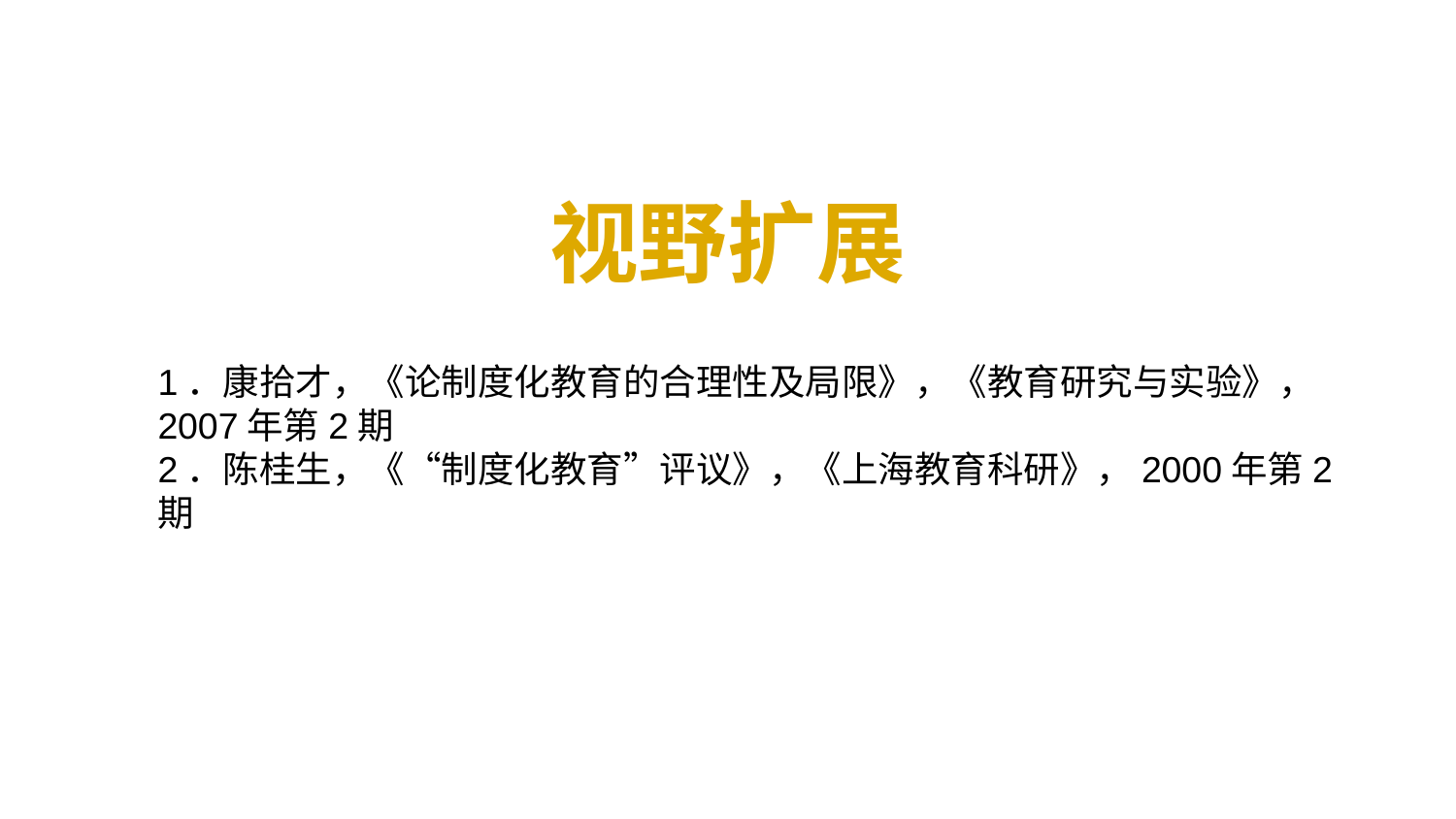

视野扩展
1．康拾才，《论制度化教育的合理性及局限》，《教育研究与实验》，2007年第2期
2．陈桂生，《“制度化教育”评议》，《上海教育科研》，2000年第2期